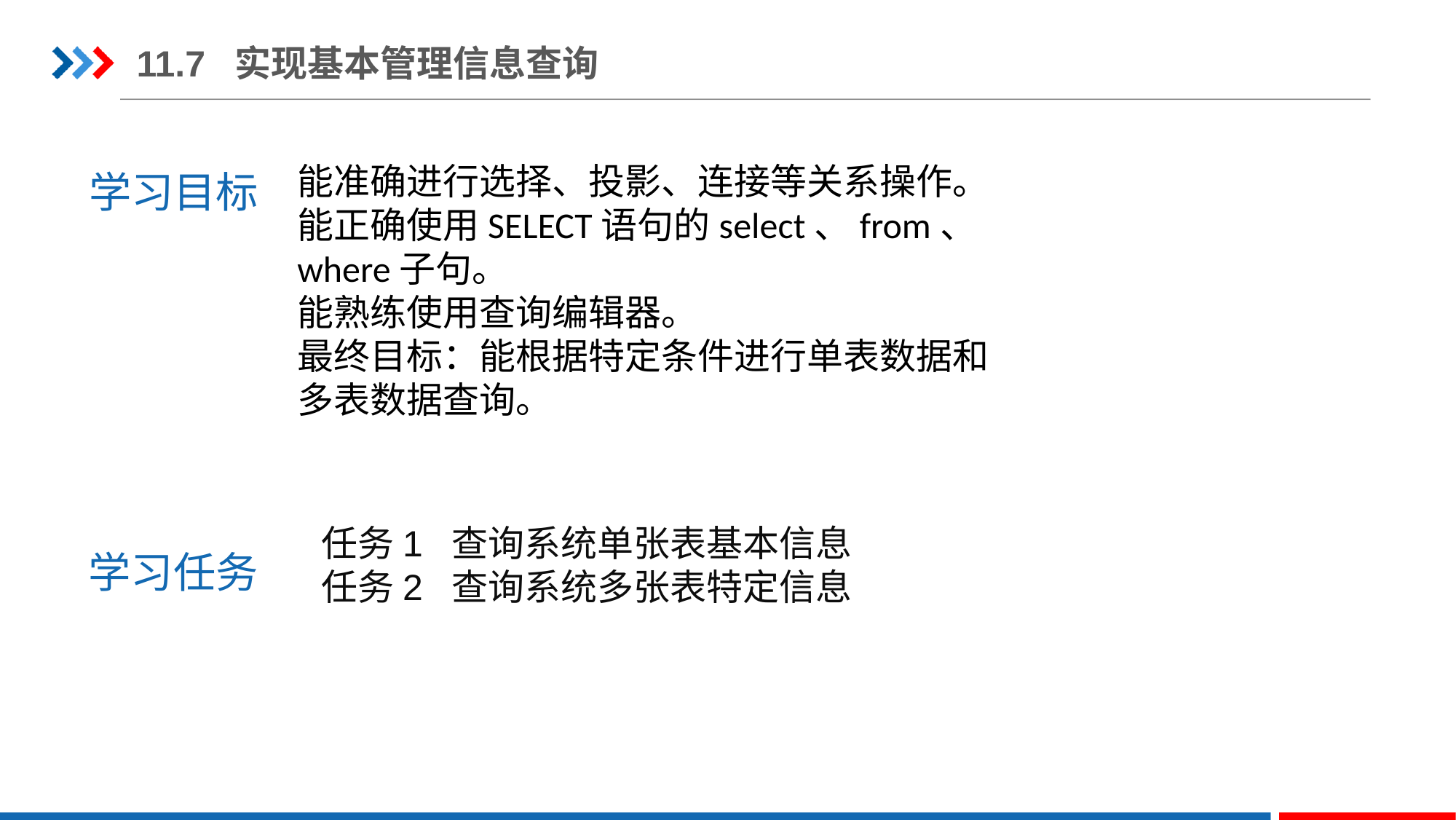

11.7  实现基本管理信息查询
学习目标
能准确进行选择、投影、连接等关系操作。
能正确使用SELECT语句的select、from、where子句。
能熟练使用查询编辑器。
最终目标：能根据特定条件进行单表数据和多表数据查询。
学习任务
任务1  查询系统单张表基本信息
任务2  查询系统多张表特定信息